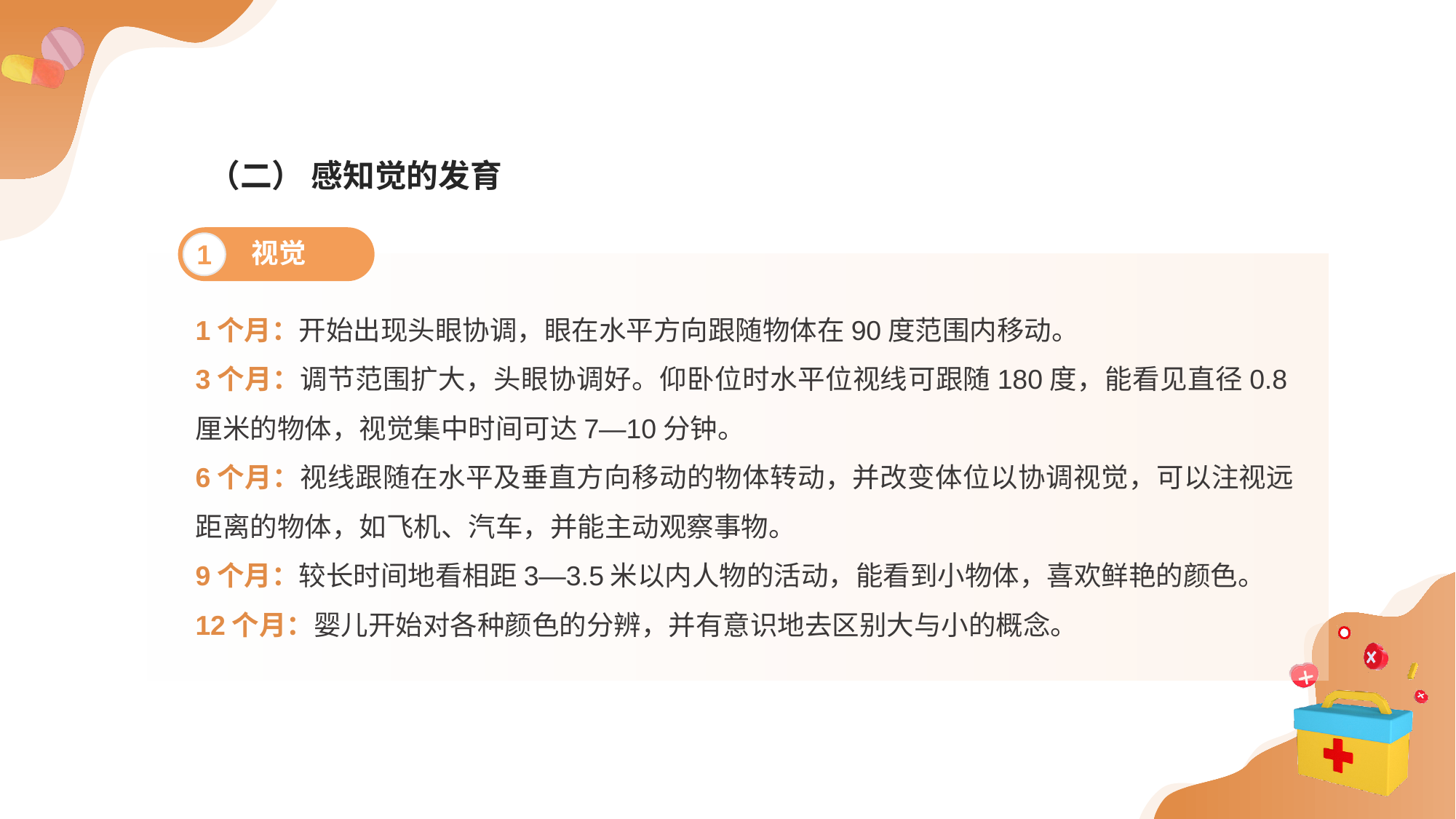

（二） 感知觉的发育

视觉

1

1个月：开始出现头眼协调，眼在水平方向跟随物体在90度范围内移动。
3个月：调节范围扩大，头眼协调好。仰卧位时水平位视线可跟随180度，能看见直径0.8厘米的物体，视觉集中时间可达7—10分钟。
6个月：视线跟随在水平及垂直方向移动的物体转动，并改变体位以协调视觉，可以注视远距离的物体，如飞机、汽车，并能主动观察事物。
9个月：较长时间地看相距3—3.5米以内人物的活动，能看到小物体，喜欢鲜艳的颜色。
12个月：婴儿开始对各种颜色的分辨，并有意识地去区别大与小的概念。